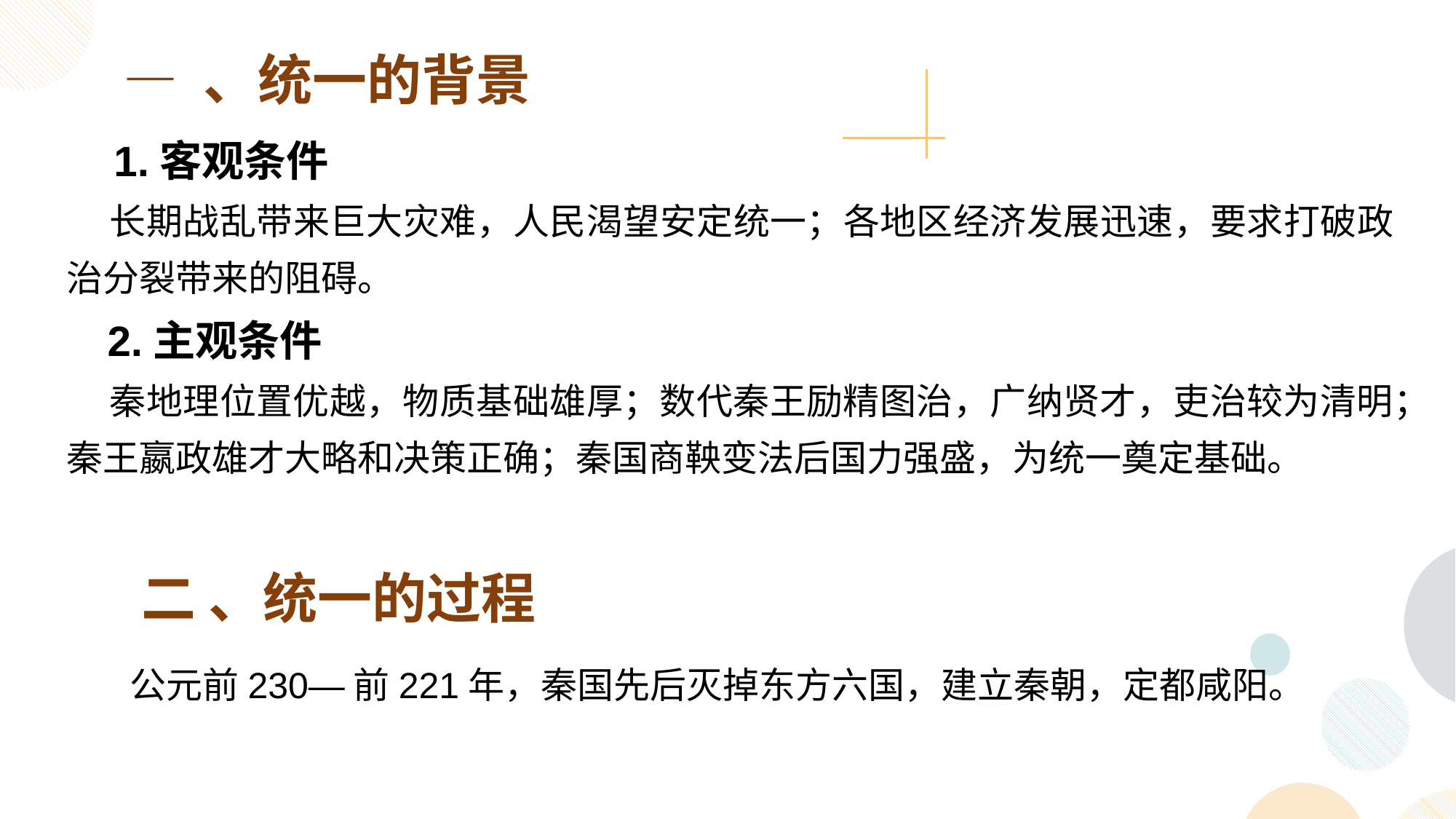

— 、统一的背景
    1.客观条件
    长期战乱带来巨大灾难，人民渴望安定统一；各地区经济发展迅速，要求打破政治分裂带来的阻碍。
    2.主观条件
    秦地理位置优越，物质基础雄厚；数代秦王励精图治，广纳贤才，吏治较为清明；秦王嬴政雄才大略和决策正确；秦国商鞅变法后国力强盛，为统一奠定基础。

     二 、统一的过程
  公元前230—前221年，秦国先后灭掉东方六国，建立秦朝，定都咸阳。